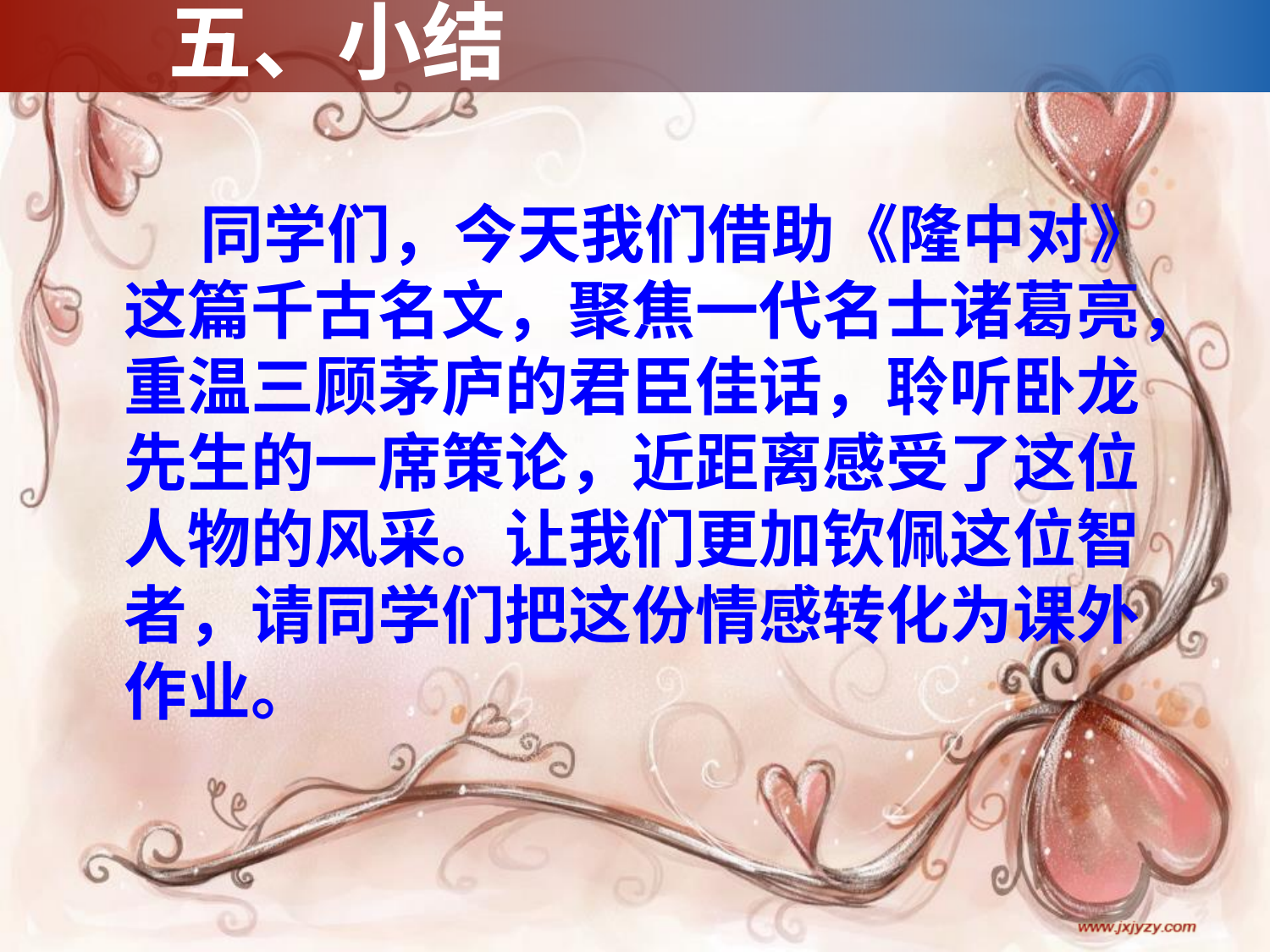

# 五、小结

          同学们，今天我们借助《隆中对》这篇千古名文，聚焦一代名士诸葛亮，重温三顾茅庐的君臣佳话，聆听卧龙先生的一席策论，近距离感受了这位人物的风采。让我们更加钦佩这位智者，请同学们把这份情感转化为课外作业。